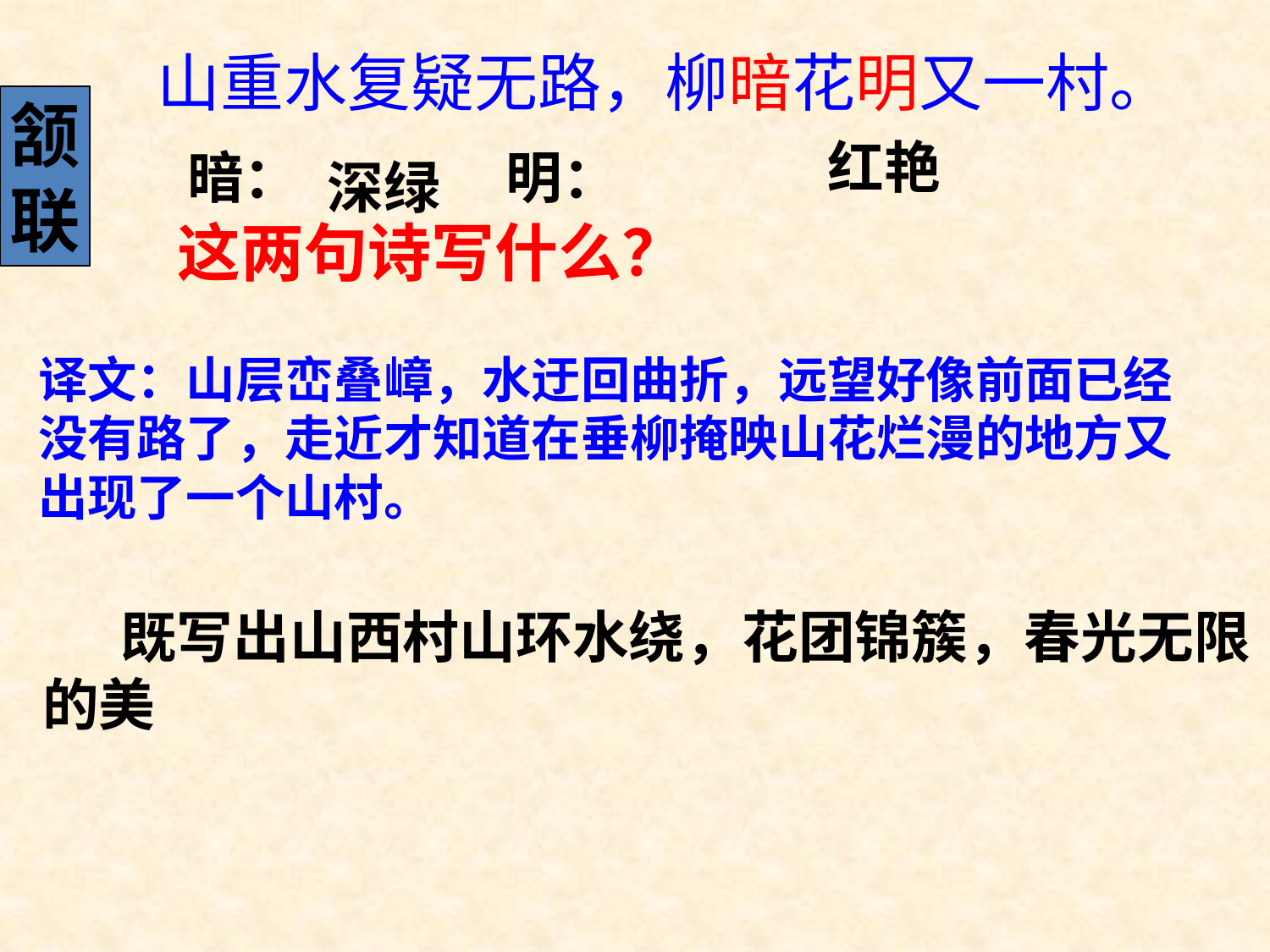

山重水复疑无路，柳暗花明又一村。
颔
联
红艳
暗：                明：

深绿
这两句诗写什么？
译文：山层峦叠嶂，水迂回曲折，远望好像前面已经没有路了，走近才知道在垂柳掩映山花烂漫的地方又出现了一个山村。

     既写出山西村山环水绕，花团锦簇，春光无限的美